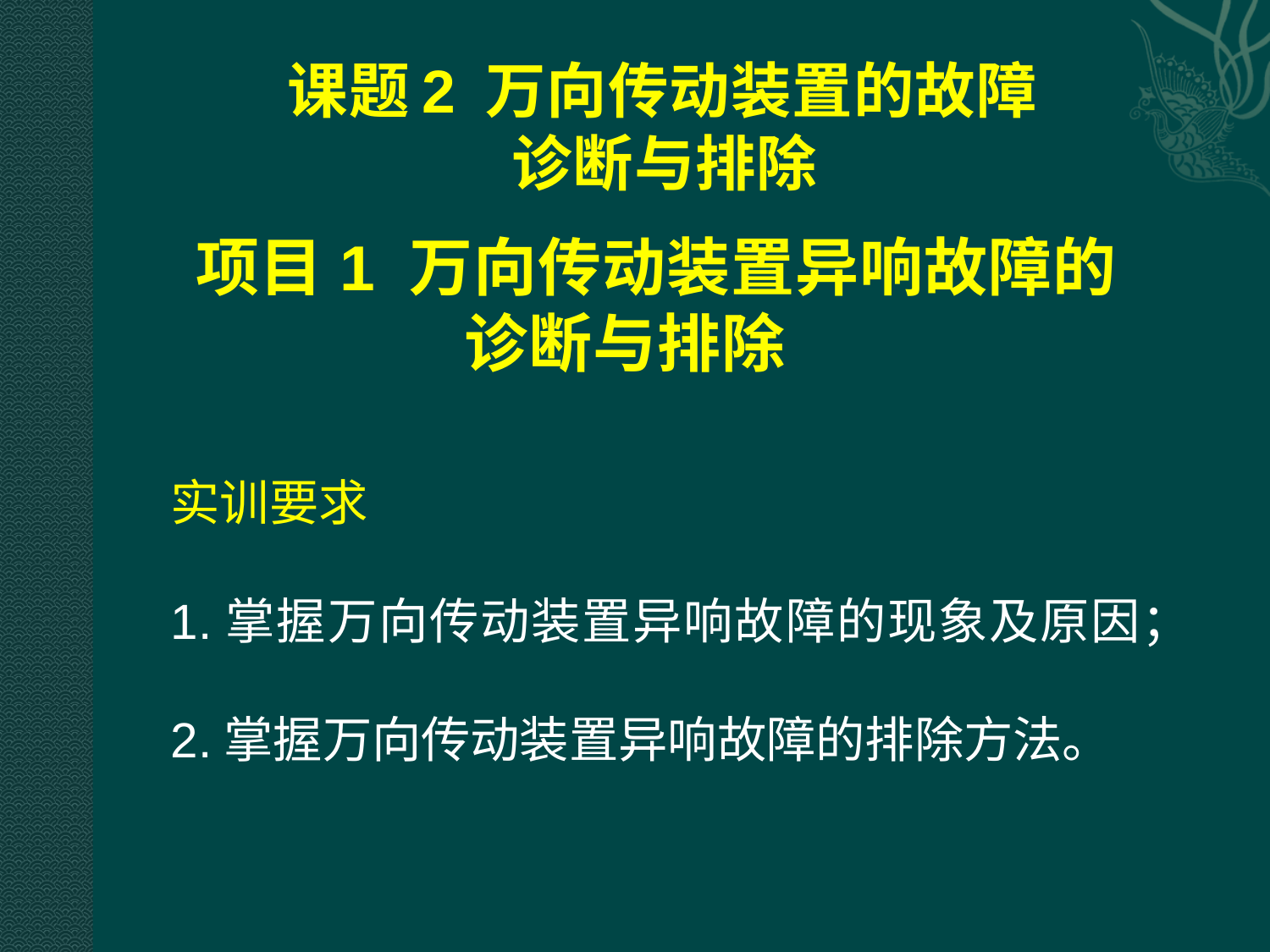

# 课题2 万向传动装置的故障 诊断与排除
项目1 万向传动装置异响故障的诊断与排除
实训要求
1.掌握万向传动装置异响故障的现象及原因；
2.掌握万向传动装置异响故障的排除方法。